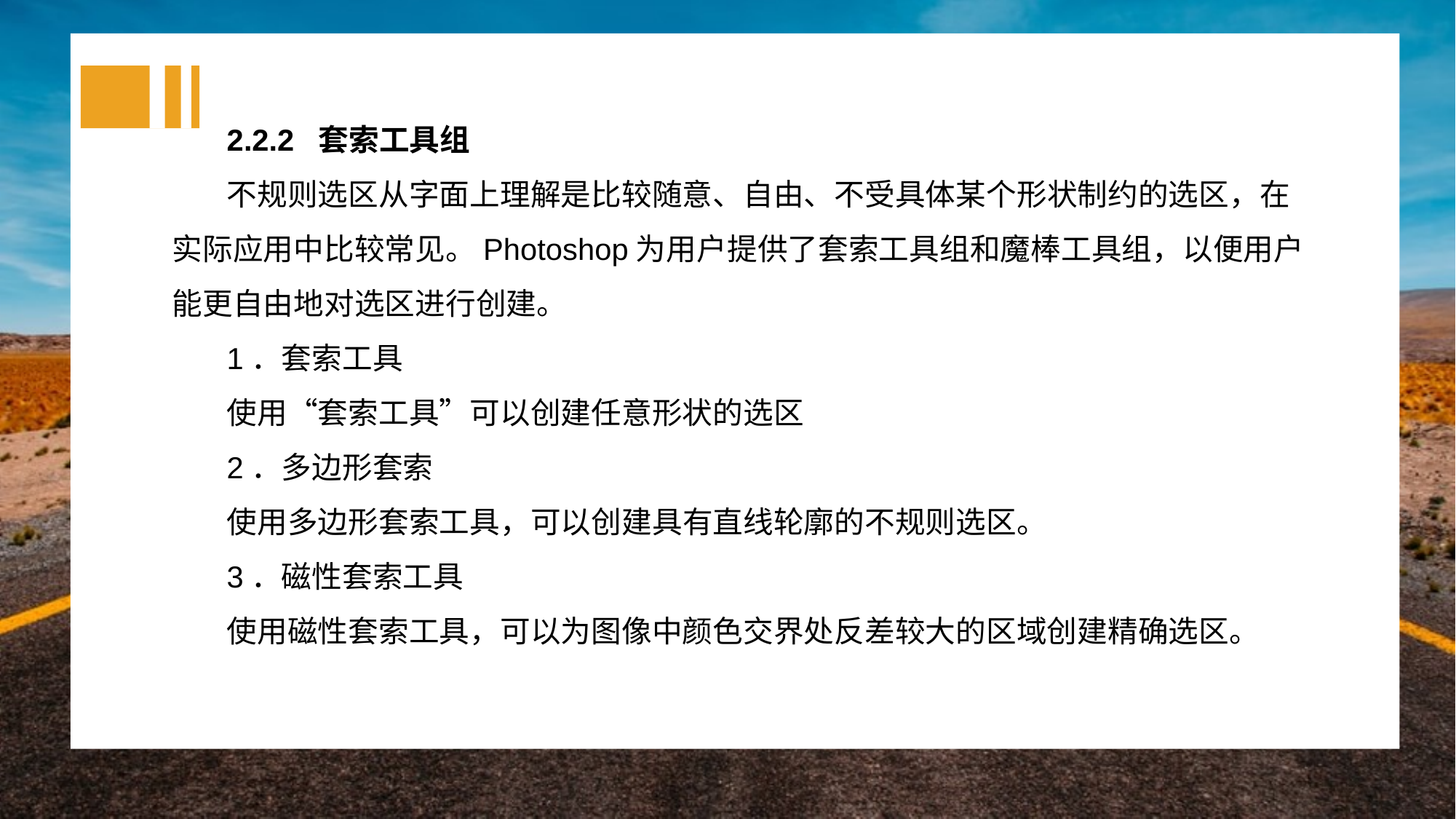

2.2.2  套索工具组
不规则选区从字面上理解是比较随意、自由、不受具体某个形状制约的选区，在实际应用中比较常见。Photoshop为用户提供了套索工具组和魔棒工具组，以便用户能更自由地对选区进行创建。
1．套索工具
使用“套索工具”可以创建任意形状的选区
2．多边形套索
使用多边形套索工具，可以创建具有直线轮廓的不规则选区。
3．磁性套索工具
使用磁性套索工具，可以为图像中颜色交界处反差较大的区域创建精确选区。